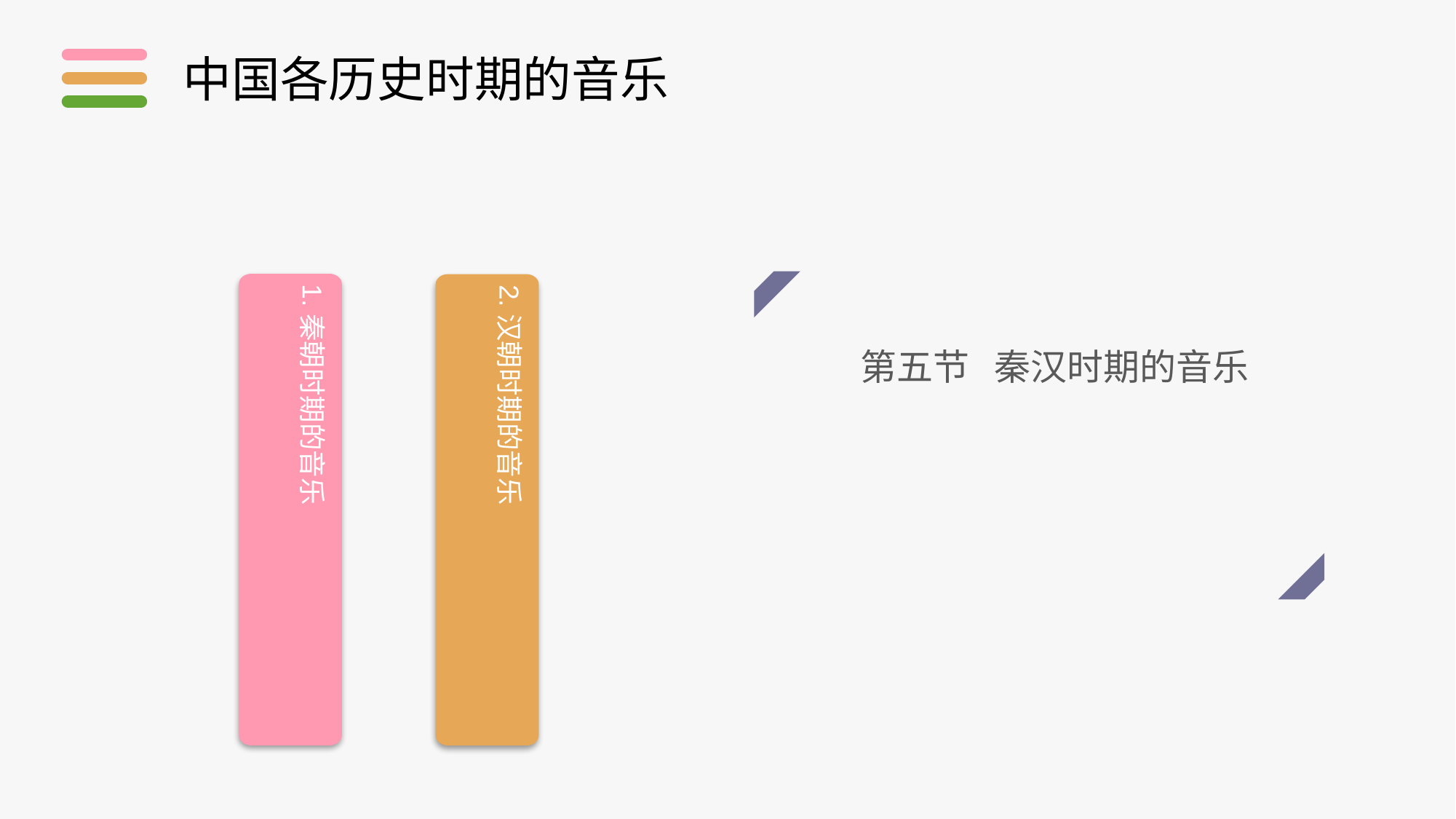

中国各历史时期的音乐

1.秦朝时期的音乐
2.汉朝时期的音乐
第五节   秦汉时期的音乐